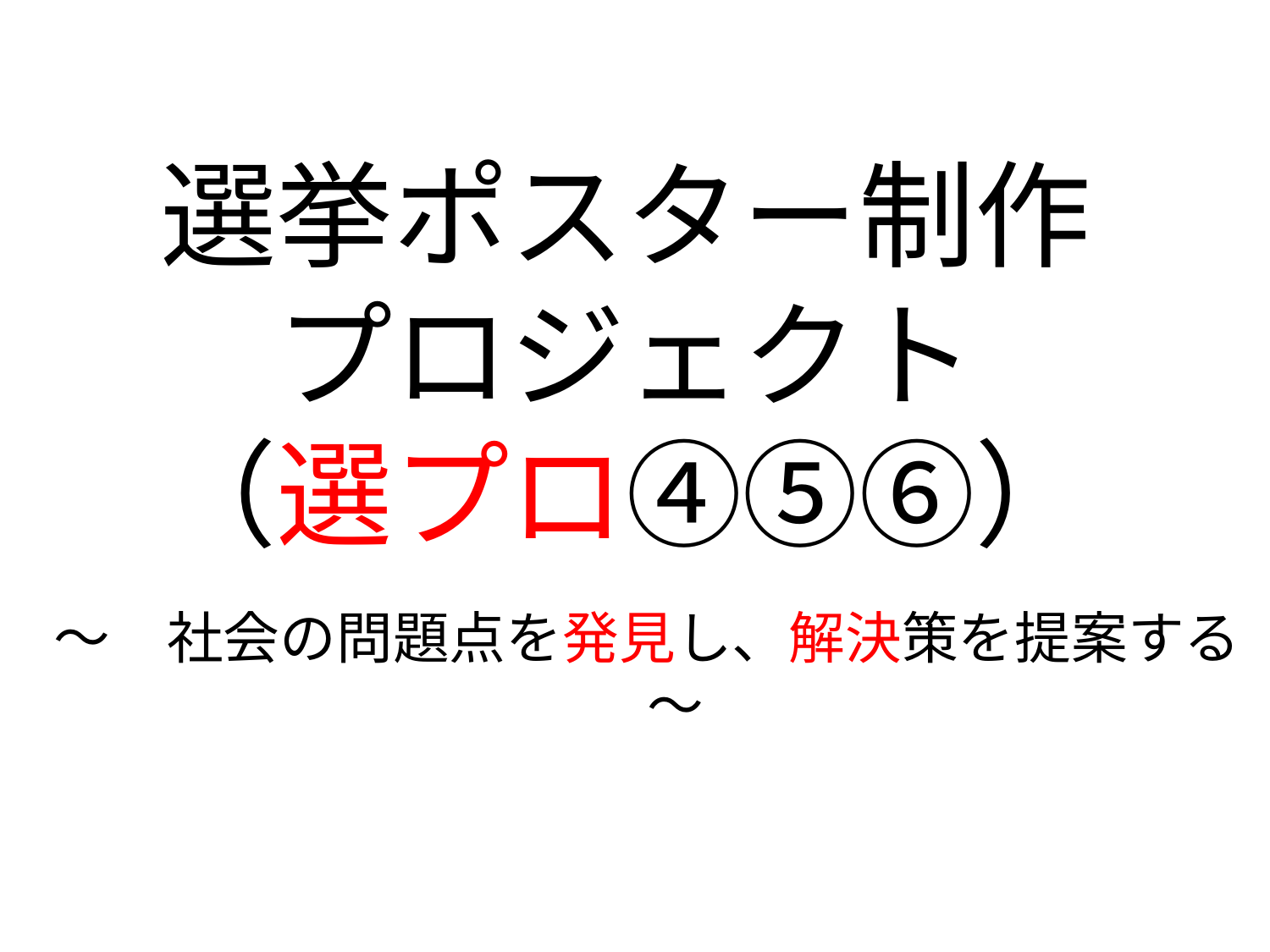

選挙ポスター制作
プロジェクト
（選プロ④⑤⑥）
～　社会の問題点を発見し、解決策を提案する　～